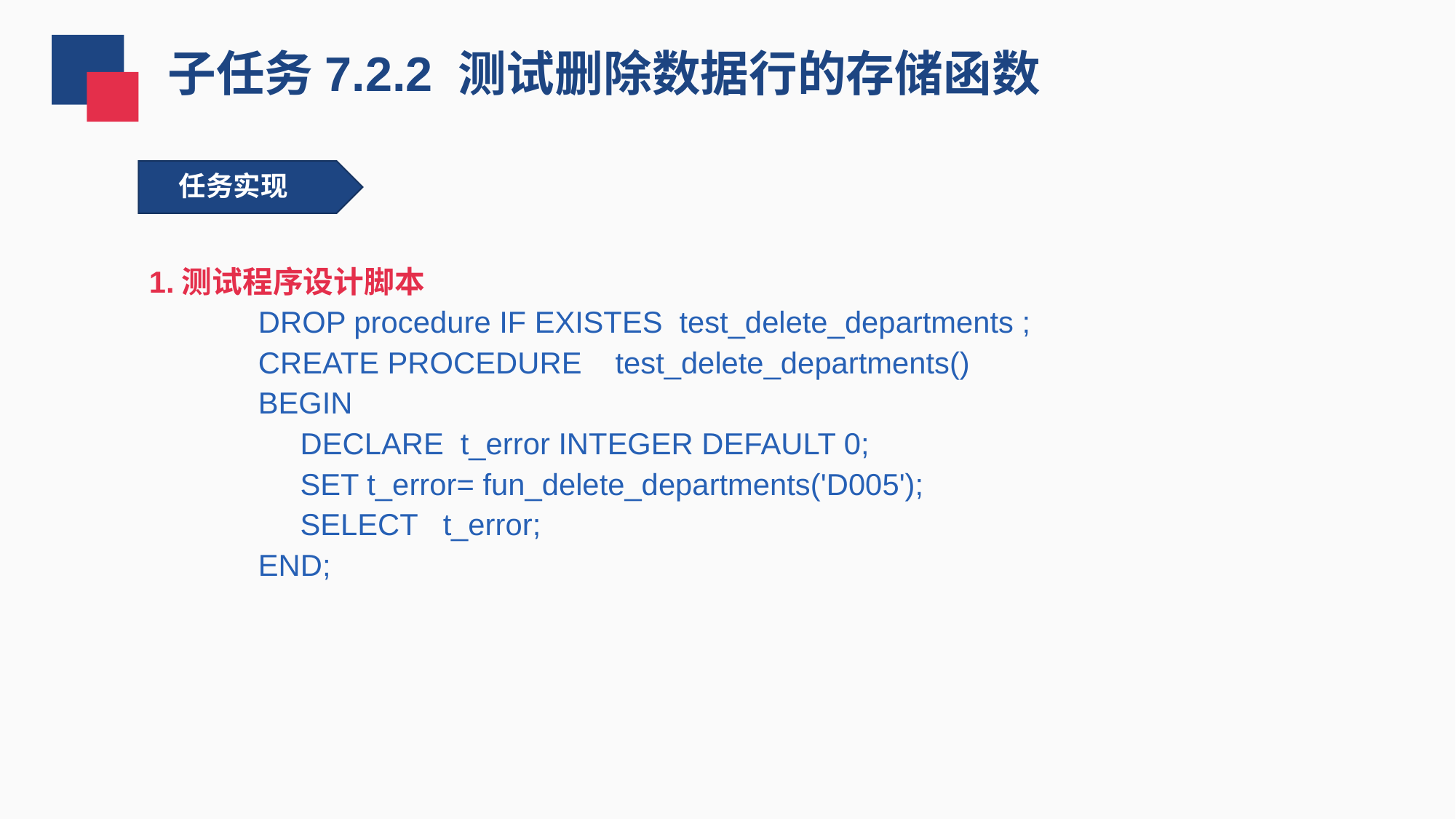

子任务7.2.2 测试删除数据行的存储函数

任务实现
1.测试程序设计脚本
DROP procedure IF EXISTES  test_delete_departments ;
CREATE PROCEDURE    test_delete_departments()
BEGIN
     DECLARE  t_error INTEGER DEFAULT 0;
     SET t_error= fun_delete_departments('D005');
     SELECT   t_error;
END;